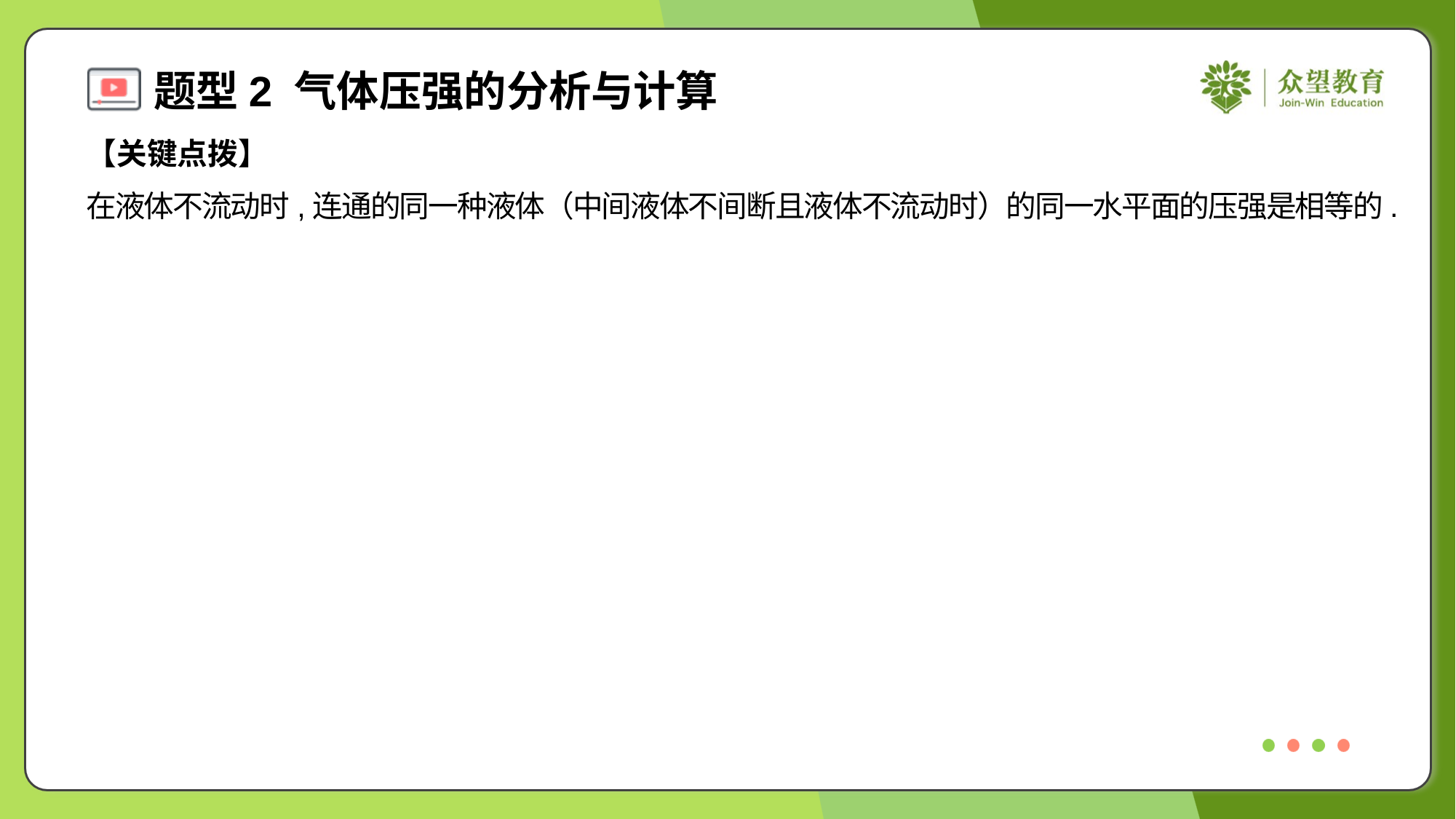

【关键点拨】
在液体不流动时,连通的同一种液体（中间液体不间断且液体不流动时）的同一水平面的压强是相等的.